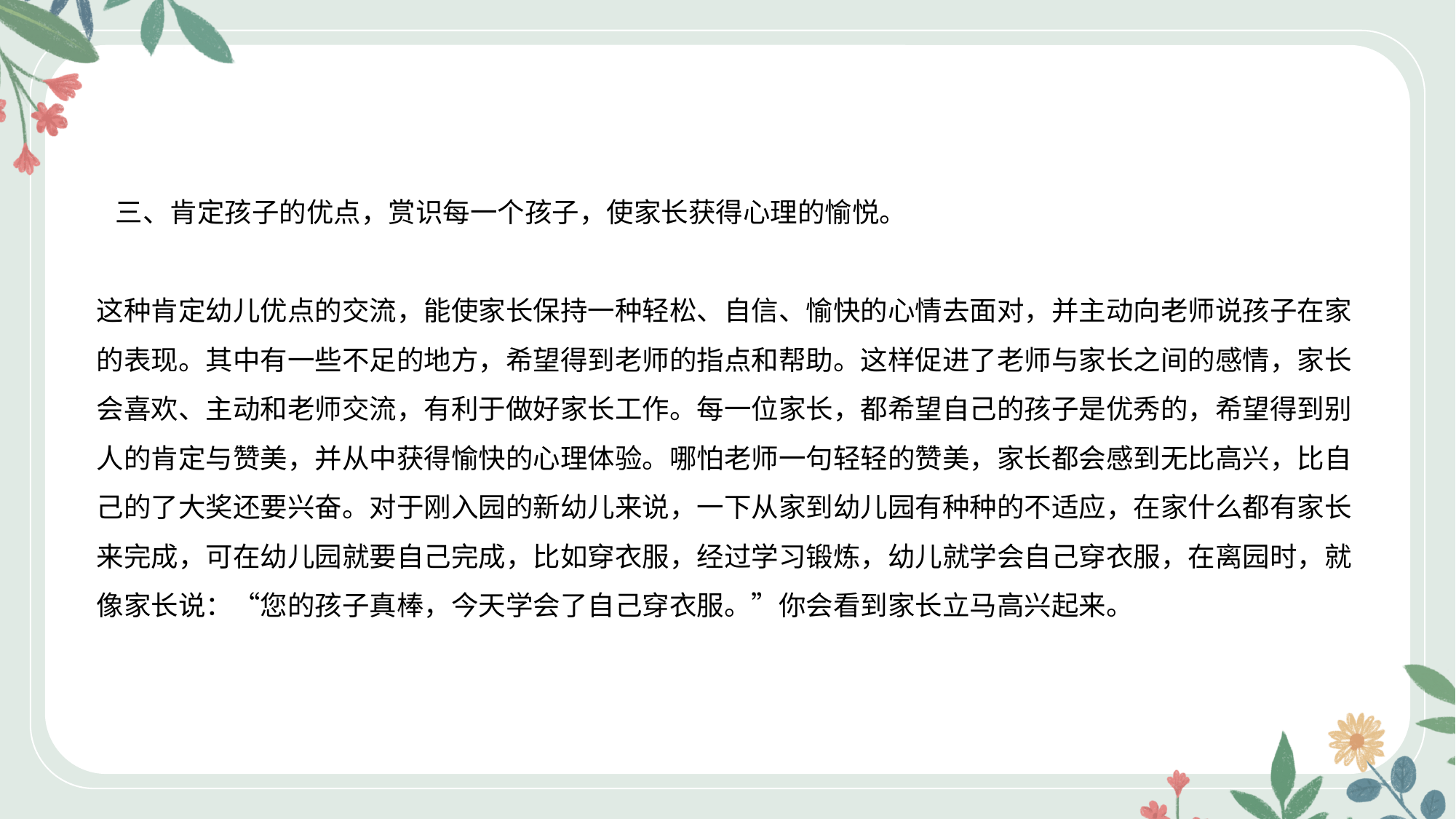

三、肯定孩子的优点，赏识每一个孩子，使家长获得心理的愉悦。

这种肯定幼儿优点的交流，能使家长保持一种轻松、自信、愉快的心情去面对，并主动向老师说孩子在家的表现。其中有一些不足的地方，希望得到老师的指点和帮助。这样促进了老师与家长之间的感情，家长会喜欢、主动和老师交流，有利于做好家长工作。每一位家长，都希望自己的孩子是优秀的，希望得到别人的肯定与赞美，并从中获得愉快的心理体验。哪怕老师一句轻轻的赞美，家长都会感到无比高兴，比自己的了大奖还要兴奋。对于刚入园的新幼儿来说，一下从家到幼儿园有种种的不适应，在家什么都有家长来完成，可在幼儿园就要自己完成，比如穿衣服，经过学习锻炼，幼儿就学会自己穿衣服，在离园时，就像家长说：“您的孩子真棒，今天学会了自己穿衣服。”你会看到家长立马高兴起来。